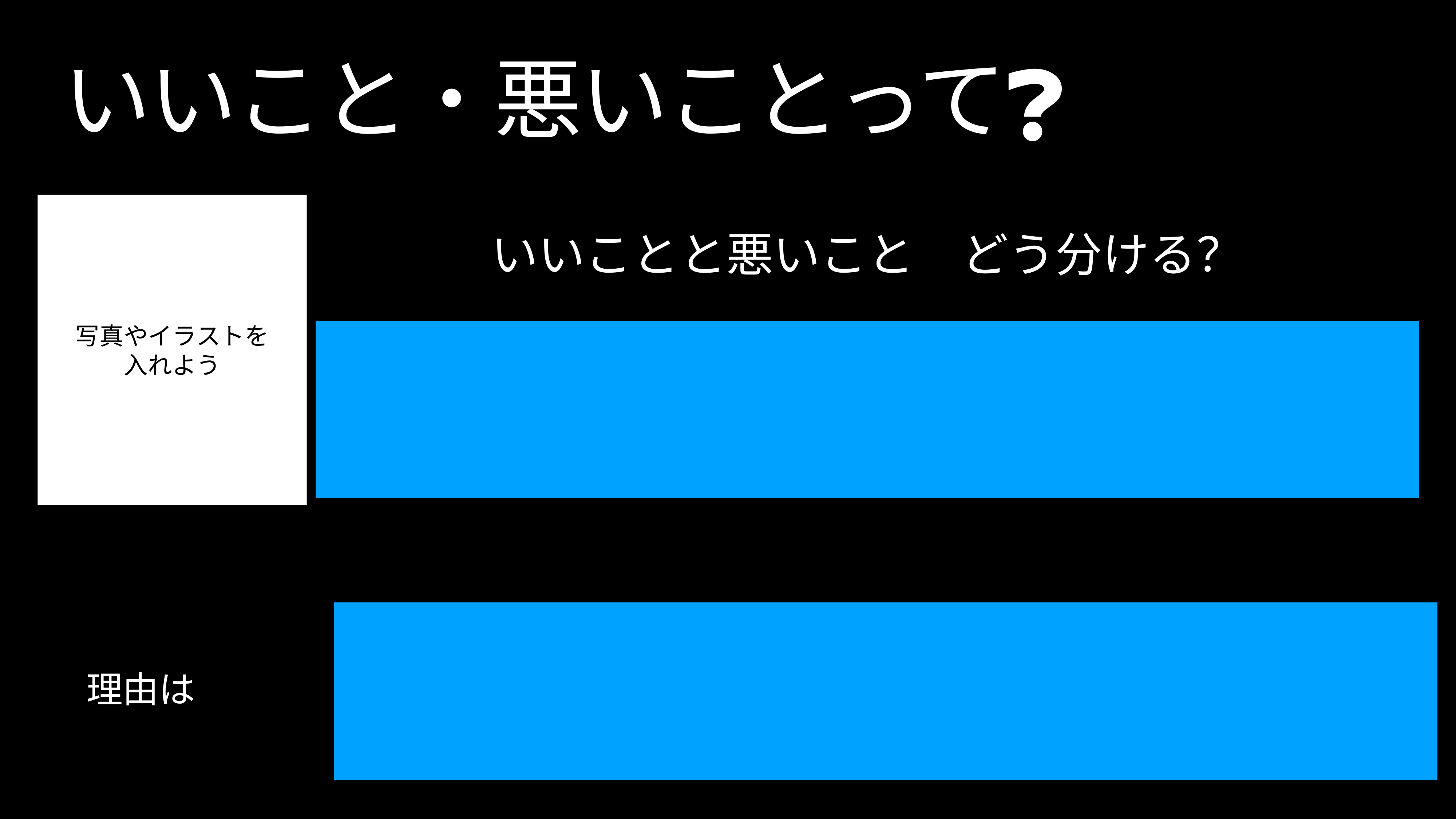

# いいこと・悪いことって❓
写真やイラストを
入れよう
いいことと悪いこと　どう分ける？

理由は